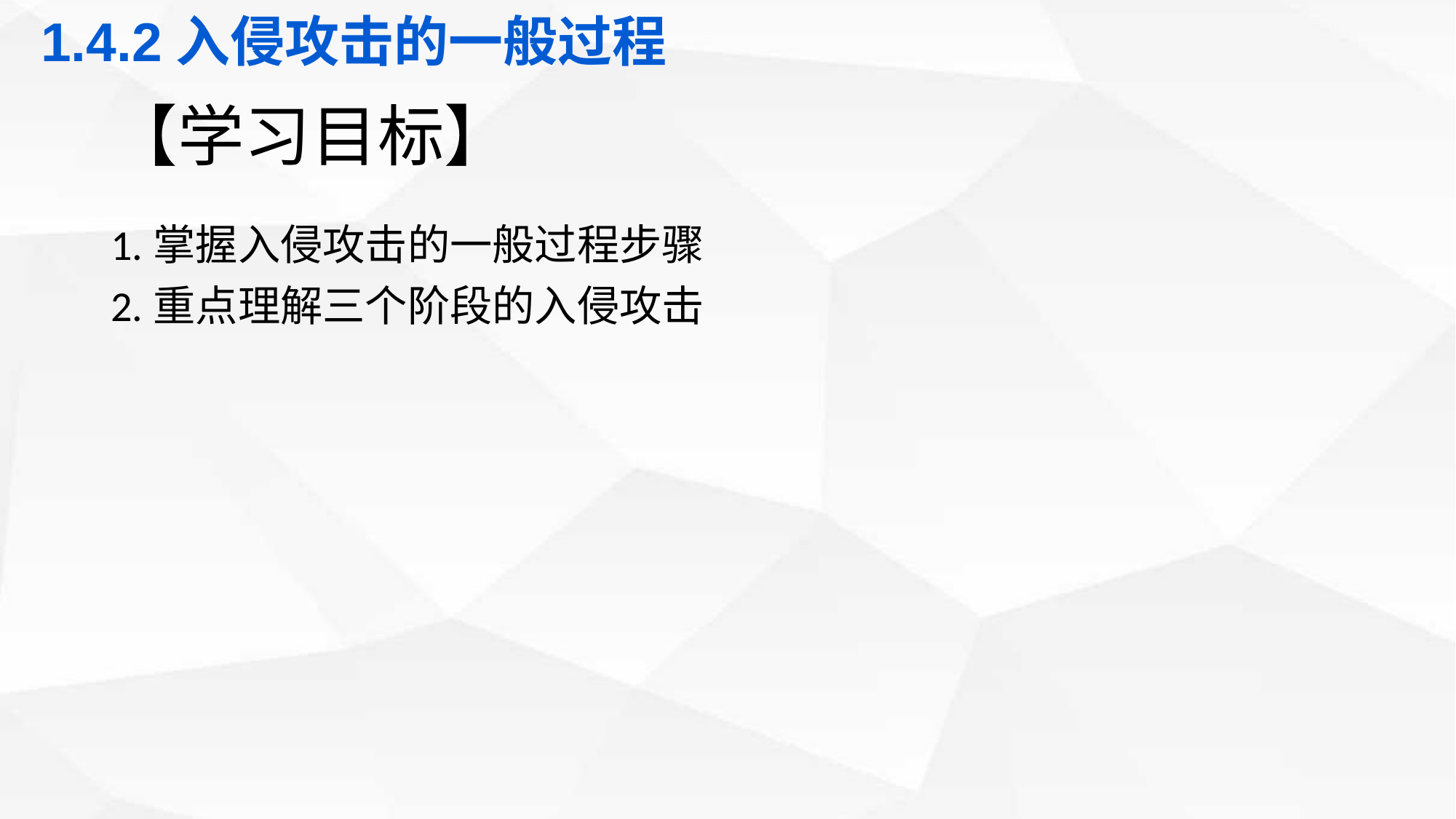

1.4.2入侵攻击的一般过程
# 【学习目标】
1.掌握入侵攻击的一般过程步骤
2.重点理解三个阶段的入侵攻击